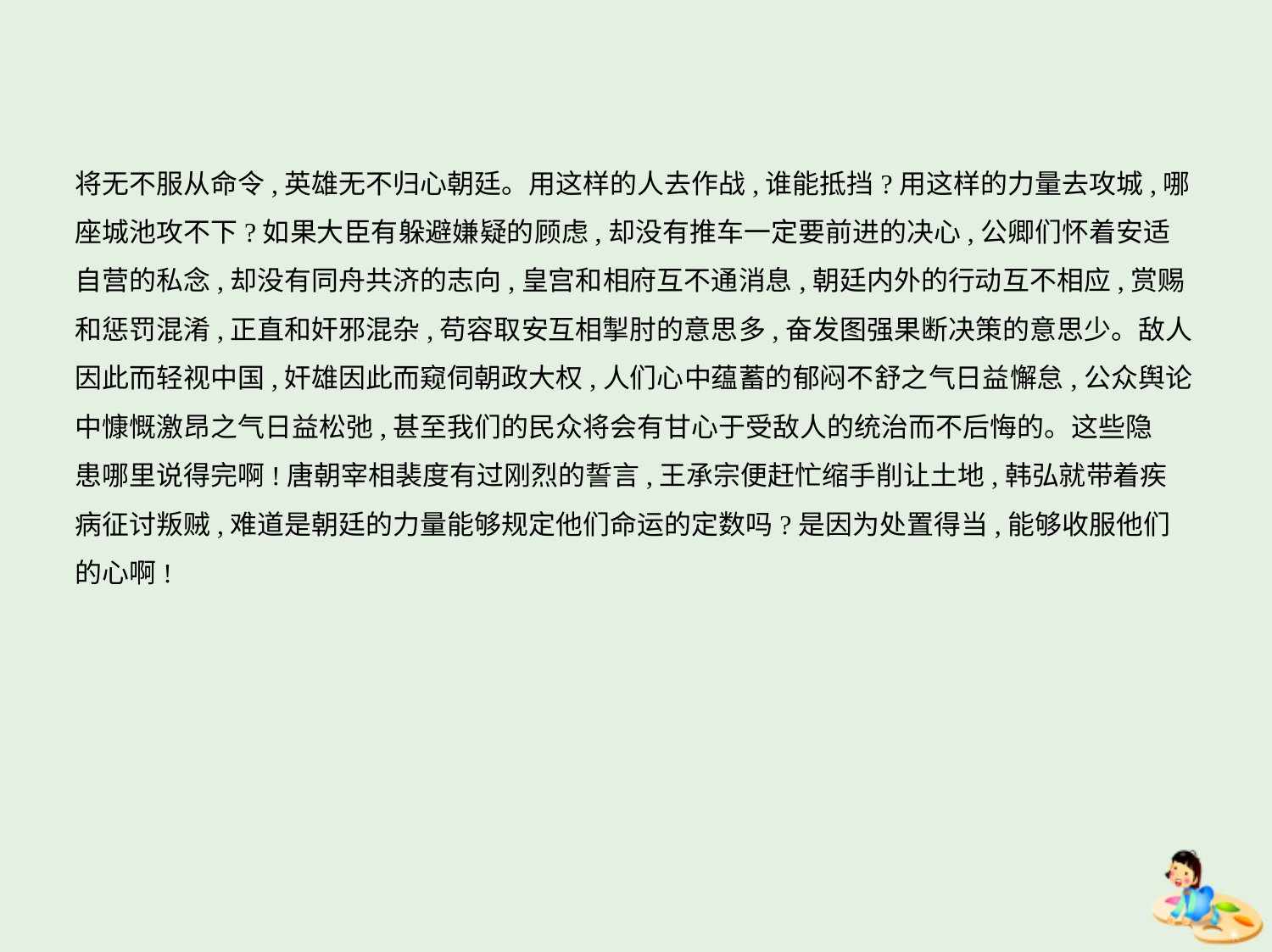

将无不服从命令,英雄无不归心朝廷。用这样的人去作战,谁能抵挡?用这样的力量去攻城,哪
座城池攻不下?如果大臣有躲避嫌疑的顾虑,却没有推车一定要前进的决心,公卿们怀着安适
自营的私念,却没有同舟共济的志向,皇宫和相府互不通消息,朝廷内外的行动互不相应,赏赐
和惩罚混淆,正直和奸邪混杂,苟容取安互相掣肘的意思多,奋发图强果断决策的意思少。敌人
因此而轻视中国,奸雄因此而窥伺朝政大权,人们心中蕴蓄的郁闷不舒之气日益懈怠,公众舆论
中慷慨激昂之气日益松弛,甚至我们的民众将会有甘心于受敌人的统治而不后悔的。这些隐
患哪里说得完啊!唐朝宰相裴度有过刚烈的誓言,王承宗便赶忙缩手削让土地,韩弘就带着疾
病征讨叛贼,难道是朝廷的力量能够规定他们命运的定数吗?是因为处置得当,能够收服他们
的心啊!